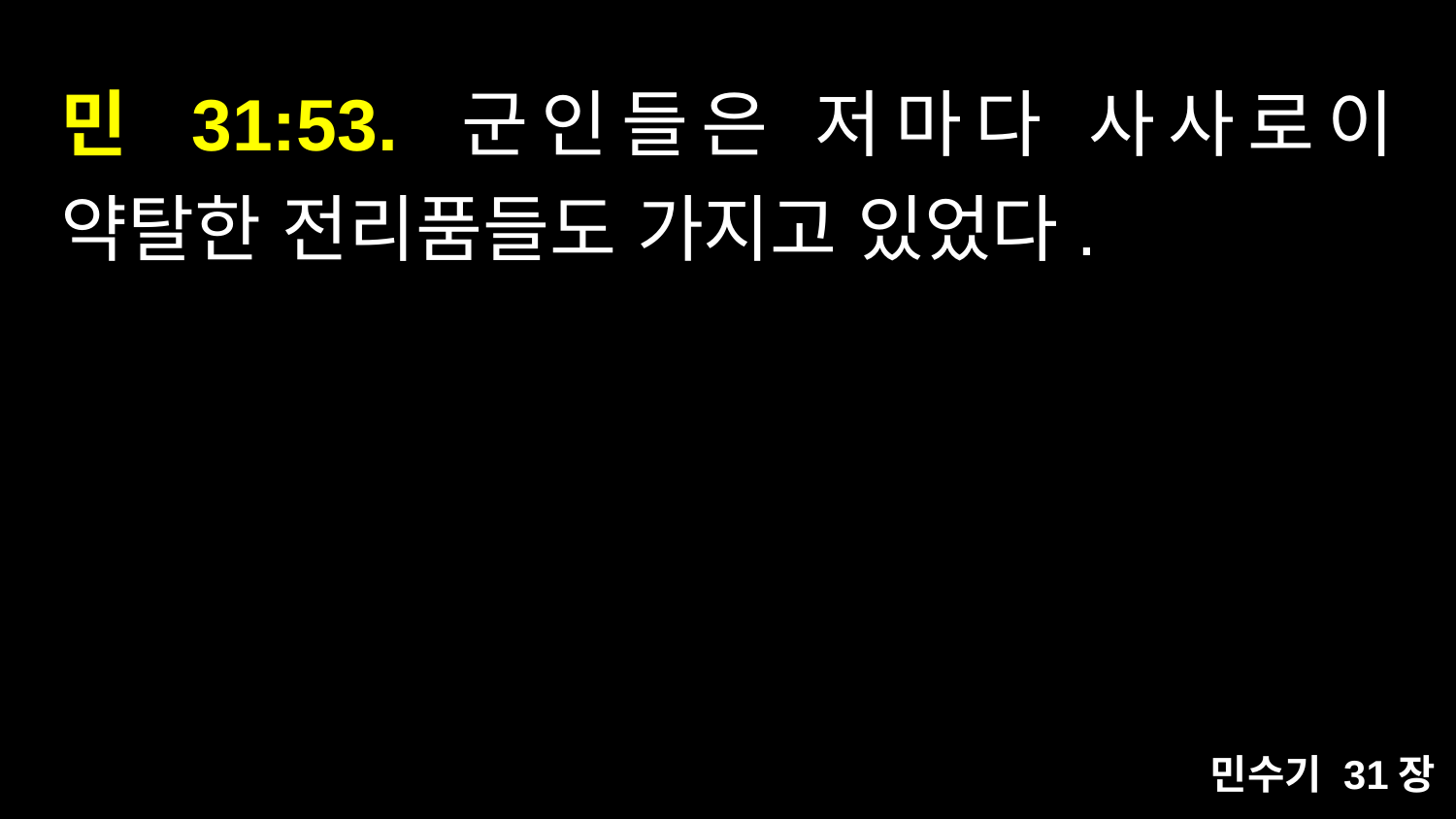

# 민 31:53. 군인들은 저마다 사사로이 약탈한 전리품들도 가지고 있었다.
민수기 31장